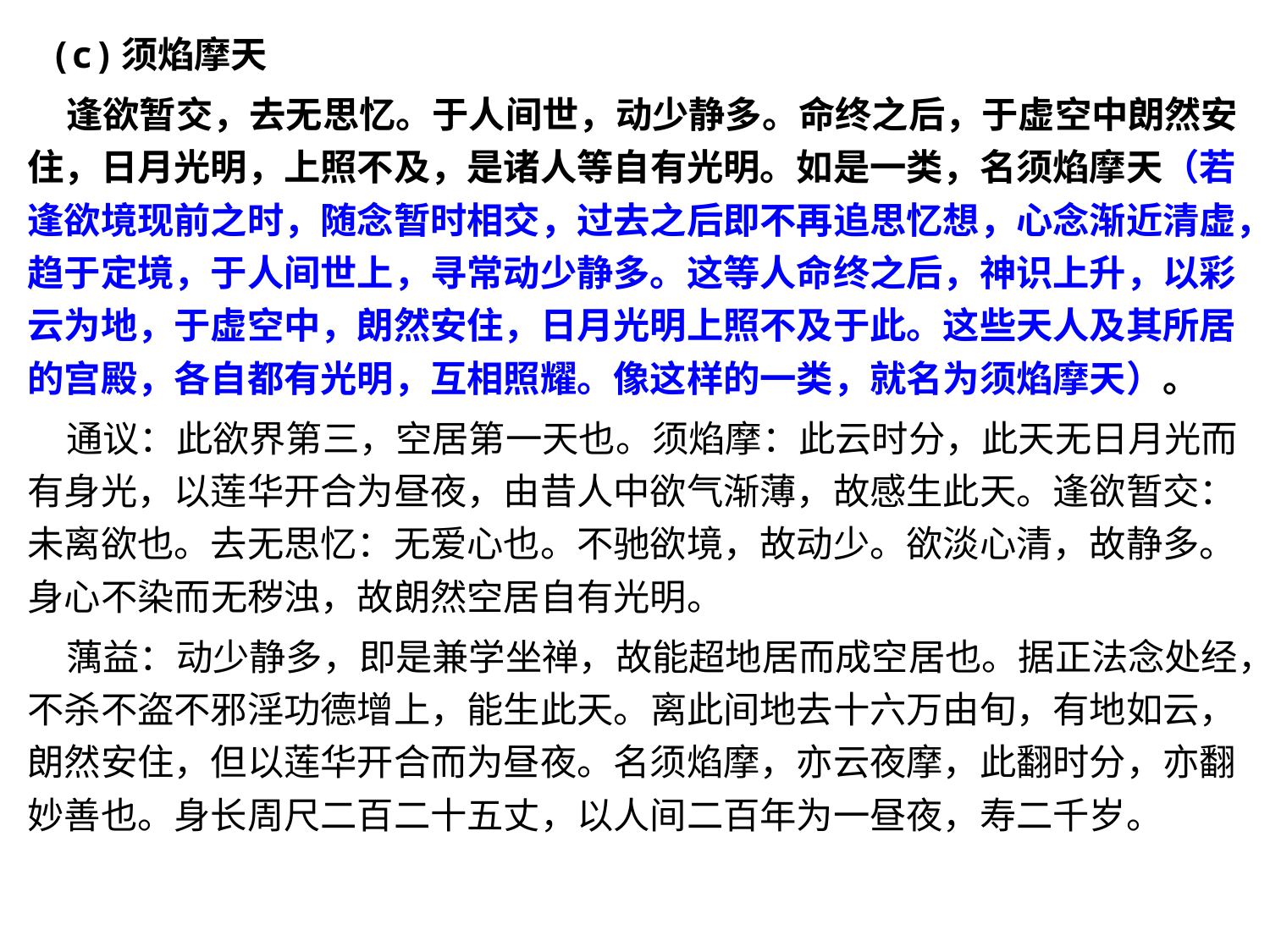

(c)须焰摩天
    逢欲暂交，去无思忆。于人间世，动少静多。命终之后，于虚空中朗然安住，日月光明，上照不及，是诸人等自有光明。如是一类，名须焰摩天（若逢欲境现前之时，随念暂时相交，过去之后即不再追思忆想，心念渐近清虚，趋于定境，于人间世上，寻常动少静多。这等人命终之后，神识上升，以彩云为地，于虚空中，朗然安住，日月光明上照不及于此。这些天人及其所居的宫殿，各自都有光明，互相照耀。像这样的一类，就名为须焰摩天）。
    通议：此欲界第三，空居第一天也。须焰摩：此云时分，此天无日月光而有身光，以莲华开合为昼夜，由昔人中欲气渐薄，故感生此天。逢欲暂交：未离欲也。去无思忆：无爱心也。不驰欲境，故动少。欲淡心清，故静多。身心不染而无秽浊，故朗然空居自有光明。
    蕅益：动少静多，即是兼学坐禅，故能超地居而成空居也。据正法念处经，不杀不盗不邪淫功德增上，能生此天。离此间地去十六万由旬，有地如云，朗然安住，但以莲华开合而为昼夜。名须焰摩，亦云夜摩，此翻时分，亦翻妙善也。身长周尺二百二十五丈，以人间二百年为一昼夜，寿二千岁。